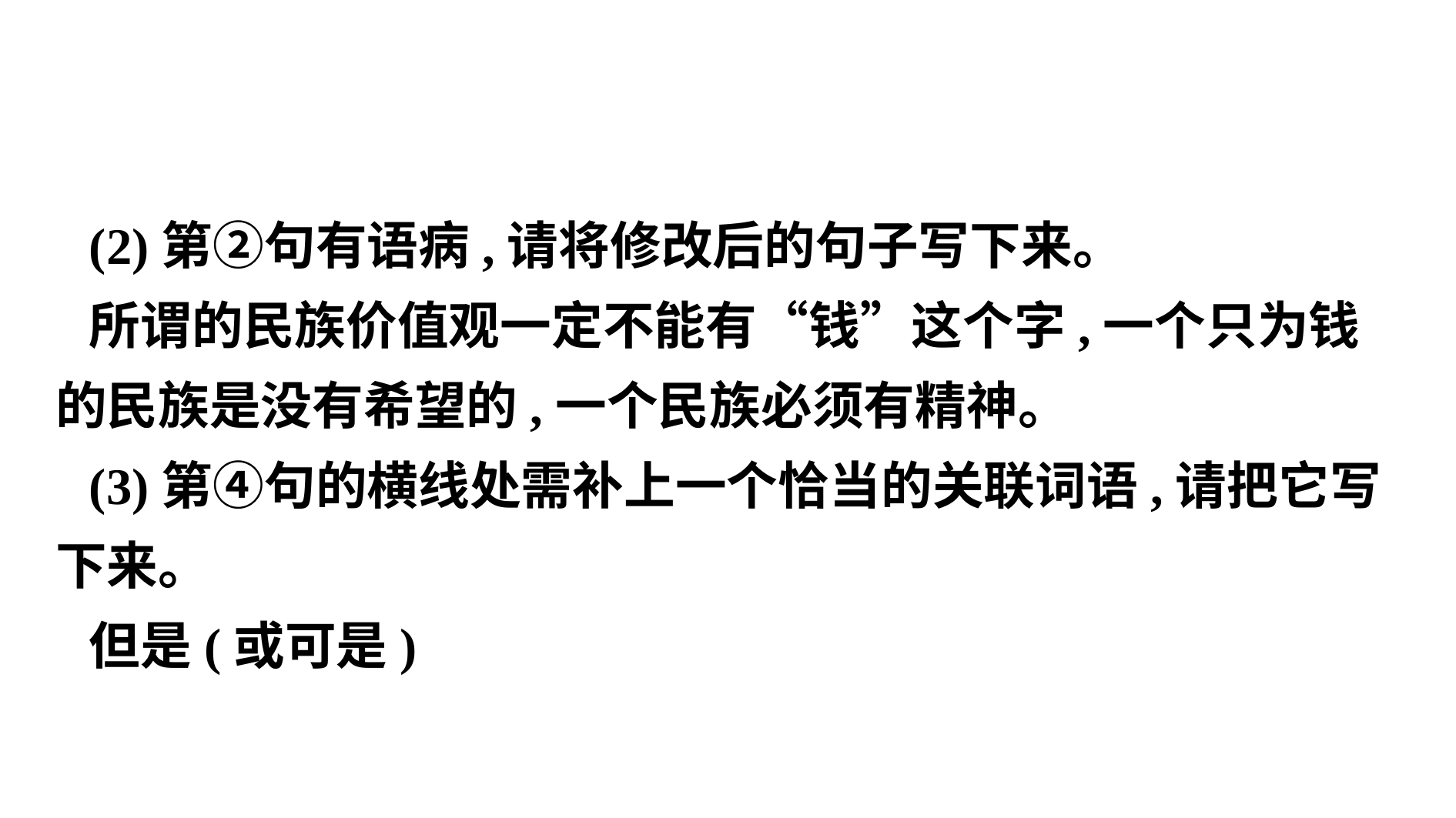

(2)第②句有语病,请将修改后的句子写下来。
所谓的民族价值观一定不能有“钱”这个字,一个只为钱的民族是没有希望的,一个民族必须有精神。
(3)第④句的横线处需补上一个恰当的关联词语,请把它写下来。
但是(或可是)